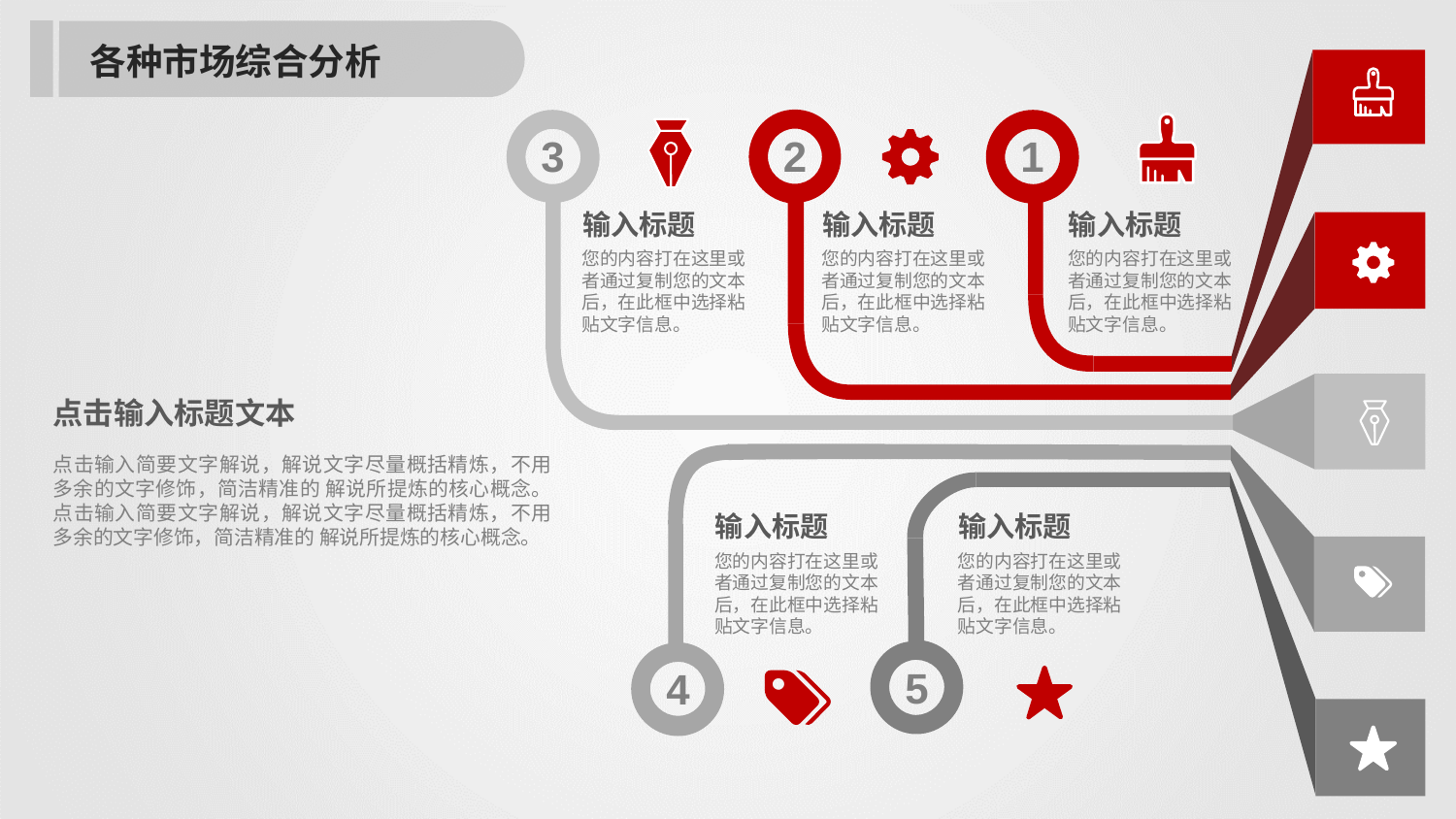

各种市场综合分析

3
2
1

输入标题
输入标题
输入标题

您的内容打在这里或者通过复制您的文本后，在此框中选择粘贴文字信息。
您的内容打在这里或者通过复制您的文本后，在此框中选择粘贴文字信息。
您的内容打在这里或者通过复制您的文本后，在此框中选择粘贴文字信息。

点击输入标题文本

点击输入简要文字解说，解说文字尽量概括精炼，不用多余的文字修饰，简洁精准的 解说所提炼的核心概念。点击输入简要文字解说，解说文字尽量概括精炼，不用多余的文字修饰，简洁精准的 解说所提炼的核心概念。

输入标题
输入标题

您的内容打在这里或者通过复制您的文本后，在此框中选择粘贴文字信息。
您的内容打在这里或者通过复制您的文本后，在此框中选择粘贴文字信息。

5
4